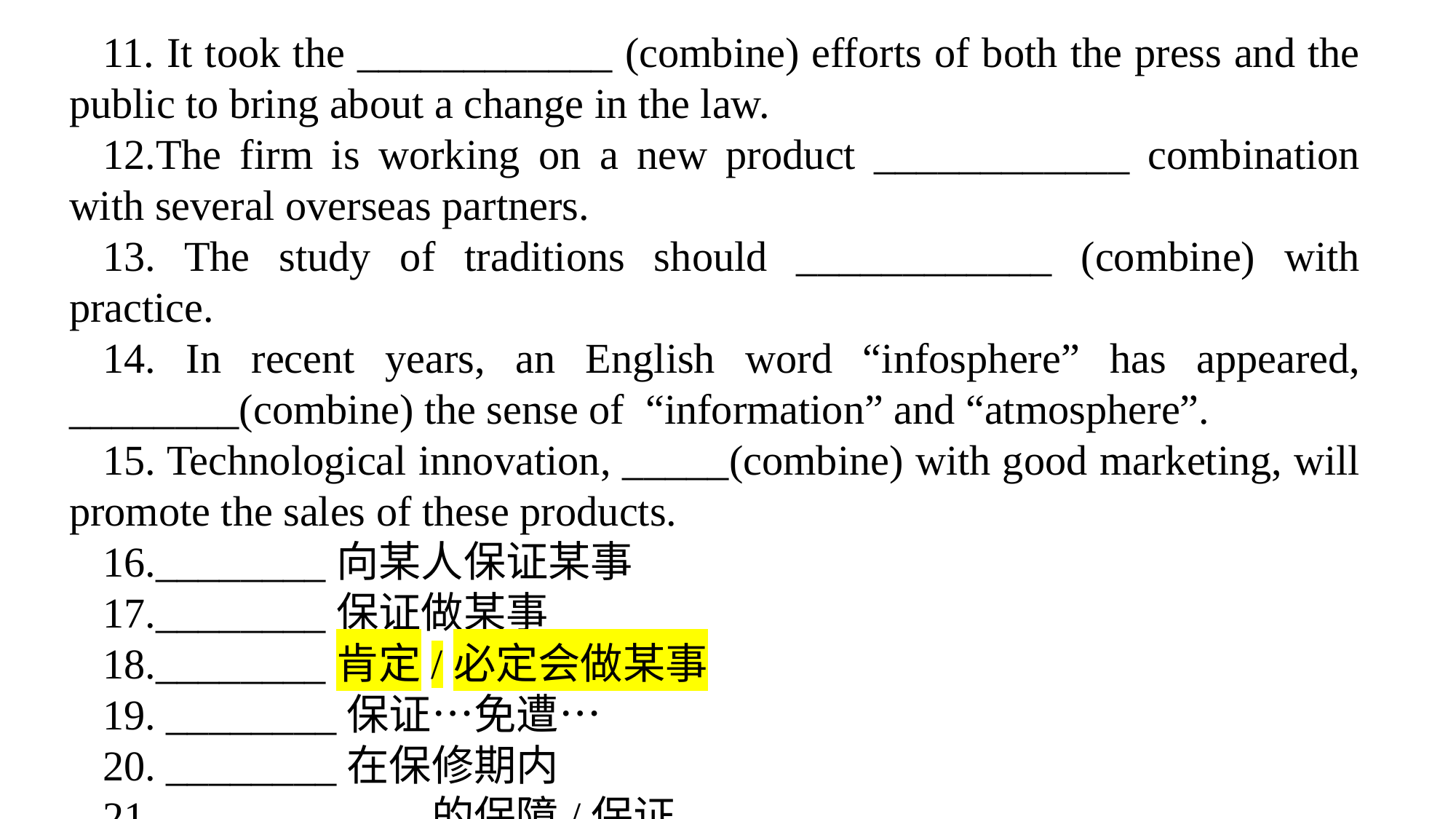

11. It took the ____________ (combine) efforts of both the press and the public to bring about a change in the law.
12.The firm is working on a new product ____________ combination with several overseas partners.
13. The study of traditions should ____________ (combine) with practice.
14. In recent years, an English word “infosphere” has appeared, ________(combine) the sense of  “information” and “atmosphere”.
15. Technological innovation, _____(combine) with good marketing, will promote the sales of these products.
16.________向某人保证某事
17.________保证做某事
18.________肯定/必定会做某事
19. ________保证…免遭…
20. ________在保修期内
21.________ ……的保障/保证